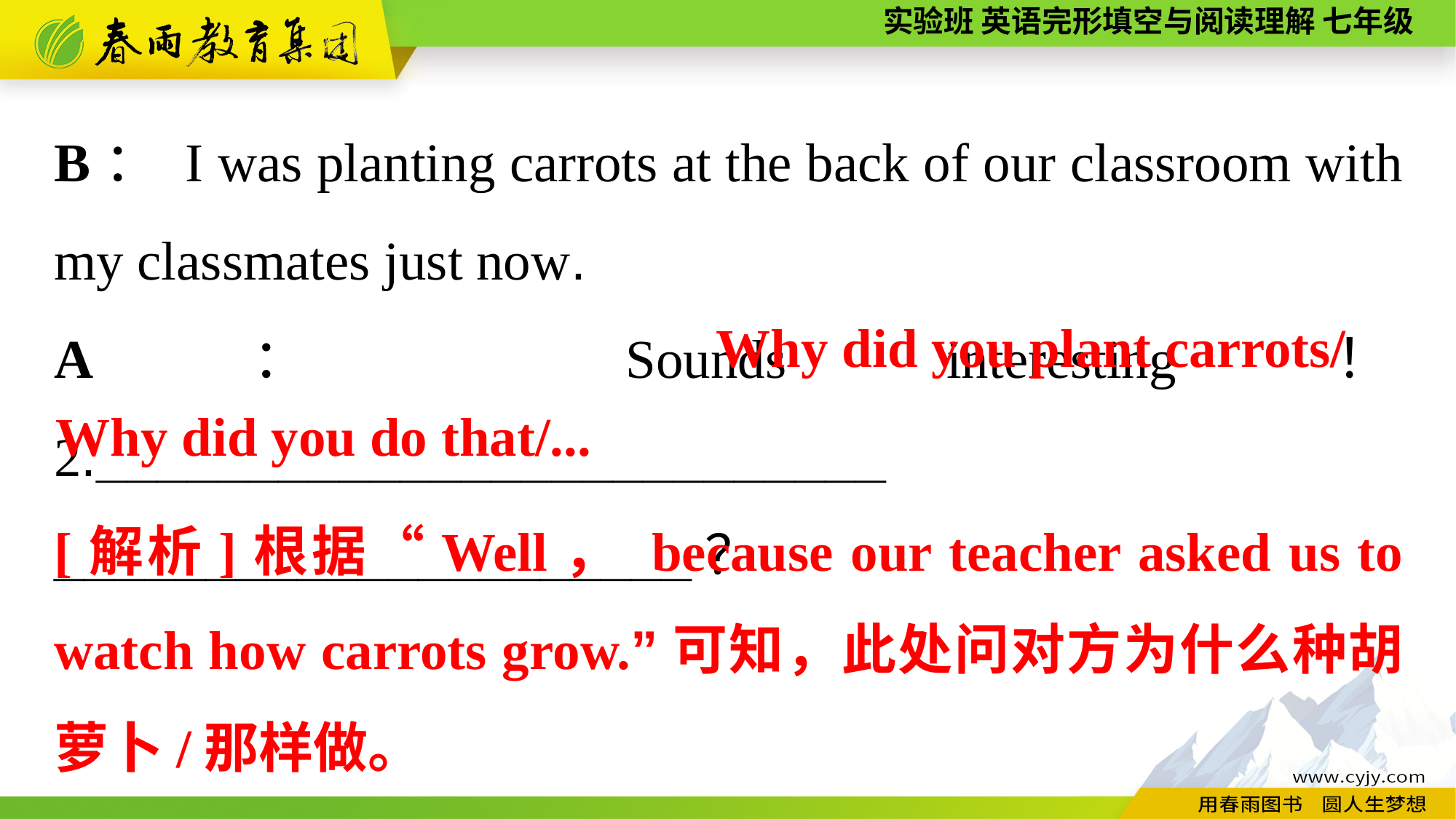

B： I was planting carrots at the back of our classroom with my classmates just now.
A： Sounds interesting！2.__________________________
_____________________？
Why did you plant carrots/
Why did you do that/...
[解析]根据“Well， because our teacher asked us to watch how carrots grow.”可知，此处问对方为什么种胡萝卜/那样做。